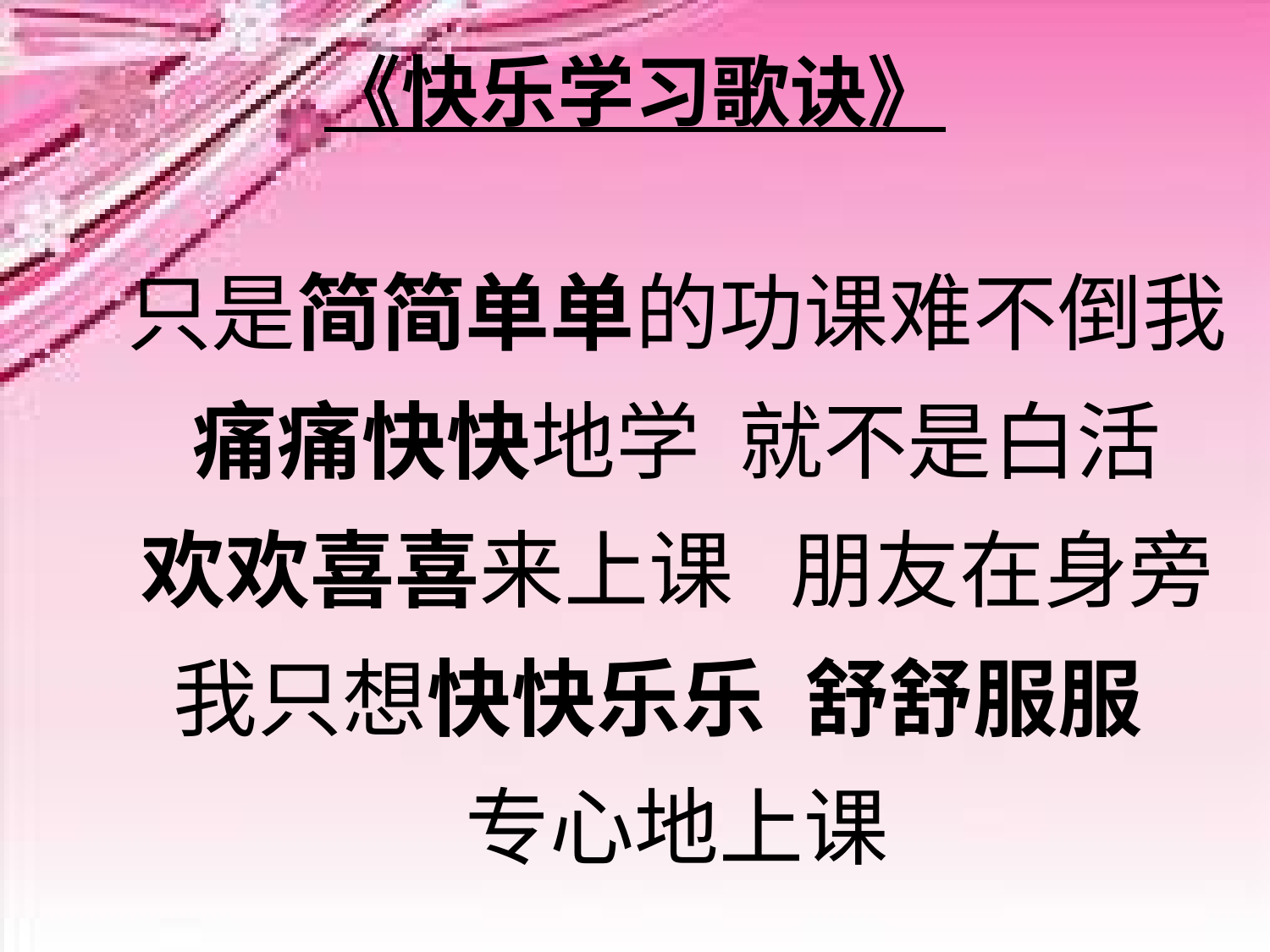

# 《快乐学习歌诀》
只是简简单单的功课难不倒我
痛痛快快地学  就不是白活
欢欢喜喜来上课   朋友在身旁
我只想快快乐乐  舒舒服服
专心地上课